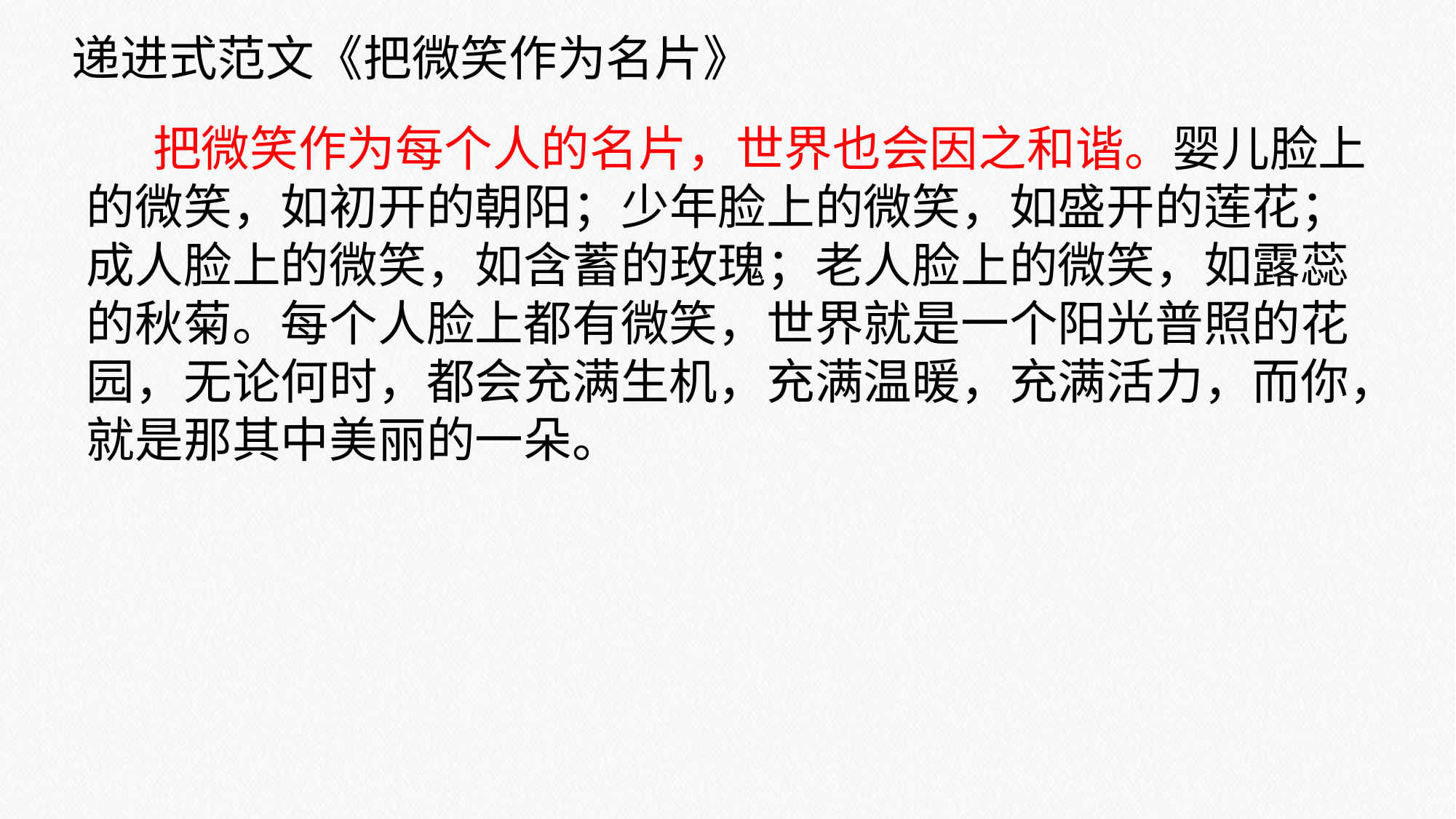

递进式范文《把微笑作为名片》
     把微笑作为每个人的名片，世界也会因之和谐。婴儿脸上的微笑，如初开的朝阳；少年脸上的微笑，如盛开的莲花；成人脸上的微笑，如含蓄的玫瑰；老人脸上的微笑，如露蕊的秋菊。每个人脸上都有微笑，世界就是一个阳光普照的花园，无论何时，都会充满生机，充满温暖，充满活力，而你，就是那其中美丽的一朵。